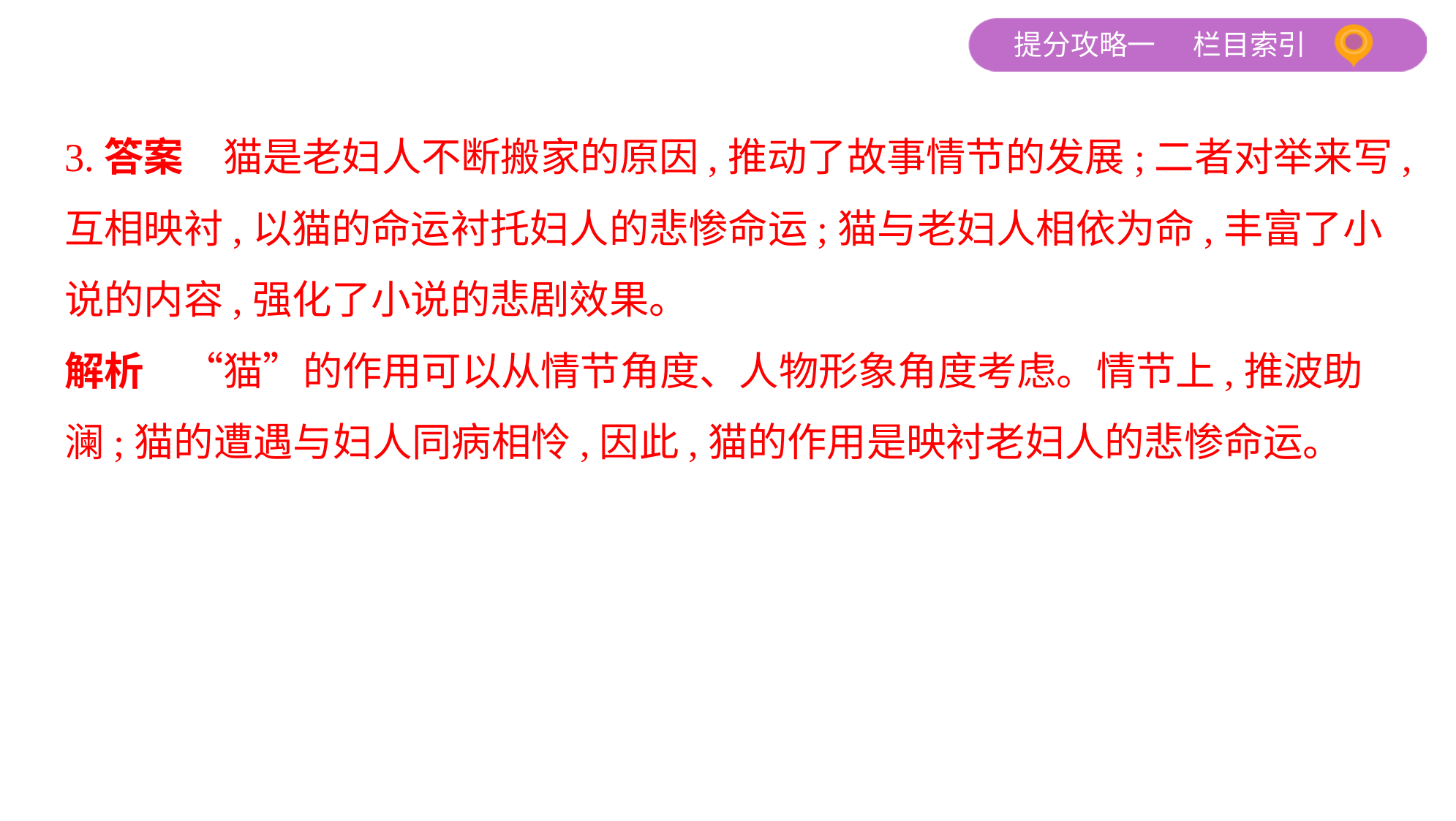

3.答案　猫是老妇人不断搬家的原因,推动了故事情节的发展;二者对举来写,
互相映衬,以猫的命运衬托妇人的悲惨命运;猫与老妇人相依为命,丰富了小
说的内容,强化了小说的悲剧效果。
解析　“猫”的作用可以从情节角度、人物形象角度考虑。情节上,推波助
澜;猫的遭遇与妇人同病相怜,因此,猫的作用是映衬老妇人的悲惨命运。